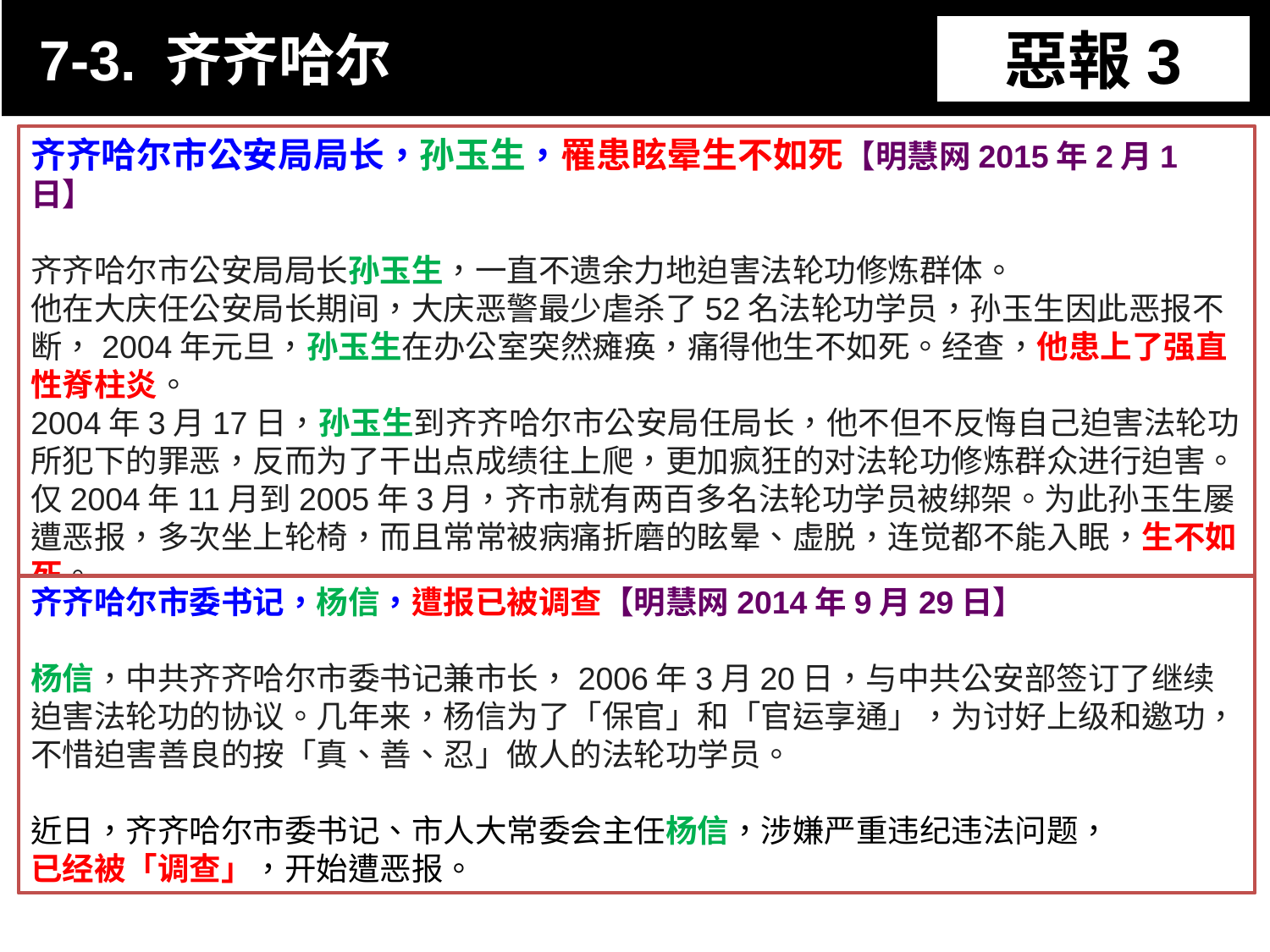

7-3. 齐齐哈尔

惡報3
11-3. XX市官員惡報實例
齐齐哈尔市公安局局长，孙玉生，罹患眩晕生不如死【明慧网2015年2月1日】

齐齐哈尔市公安局局长孙玉生，一直不遗余力地迫害法轮功修炼群体。
他在大庆任公安局长期间，大庆恶警最少虐杀了52名法轮功学员，孙玉生因此恶报不断，2004年元旦，孙玉生在办公室突然瘫痪，痛得他生不如死。经查，他患上了强直性脊柱炎。
2004年3月17日，孙玉生到齐齐哈尔市公安局任局长，他不但不反悔自己迫害法轮功所犯下的罪恶，反而为了干出点成绩往上爬，更加疯狂的对法轮功修炼群众进行迫害。
仅2004年11月到2005年3月，齐市就有两百多名法轮功学员被绑架。为此孙玉生屡遭恶报，多次坐上轮椅，而且常常被病痛折磨的眩晕、虚脱，连觉都不能入眠，生不如死。
齐齐哈尔市委书记，杨信，遭报已被调查【明慧网2014年9月29日】

杨信，中共齐齐哈尔市委书记兼市长，2006年3月20日，与中共公安部签订了继续迫害法轮功的协议。几年来，杨信为了「保官」和「官运享通」，为讨好上级和邀功，
不惜迫害善良的按「真、善、忍」做人的法轮功学员。

近日，齐齐哈尔市委书记、市人大常委会主任杨信，涉嫌严重违纪违法问题，
已经被「调查」，开始遭恶报。